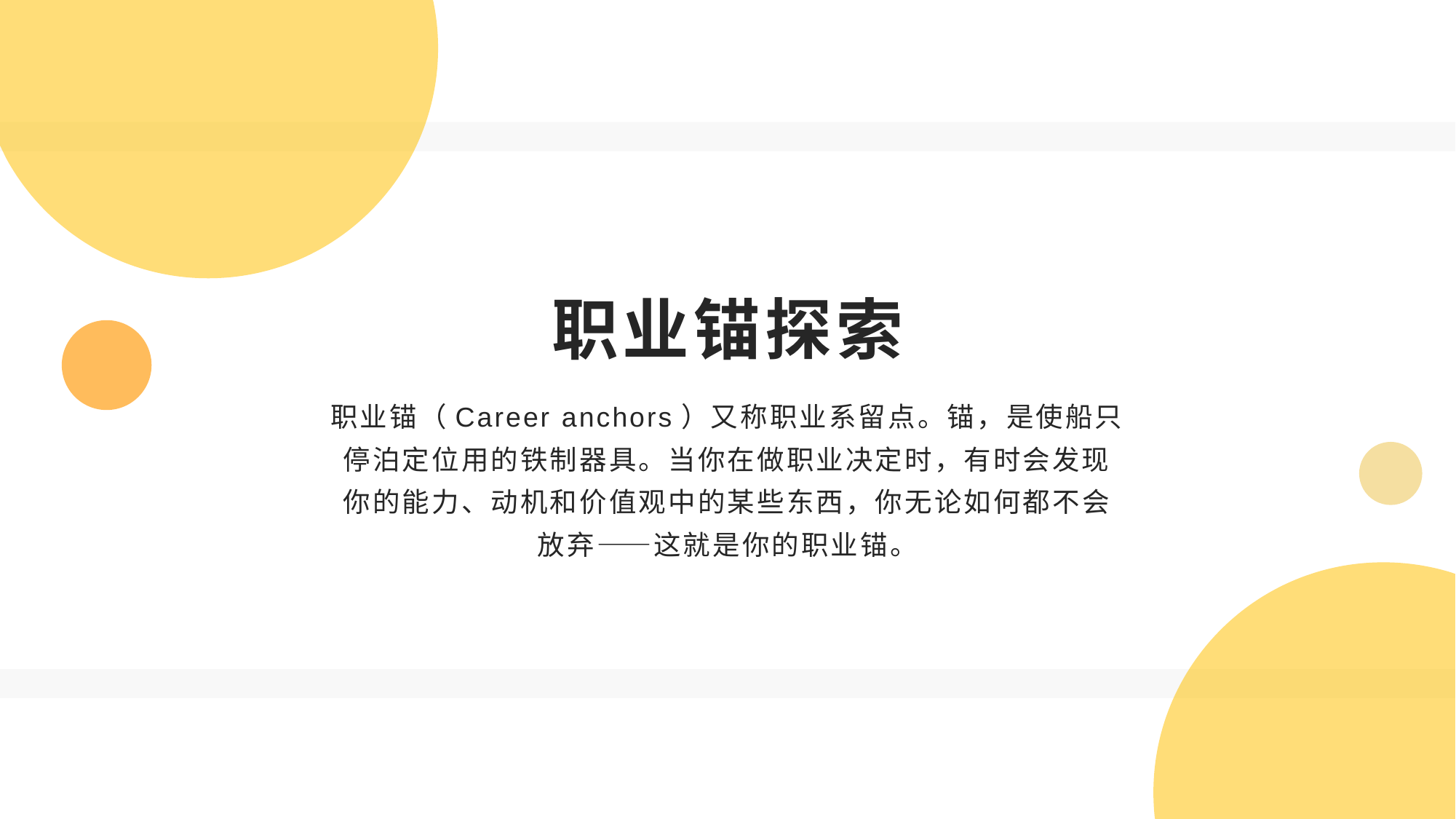

职业锚探索

职业锚（Career anchors）又称职业系留点。锚，是使船只停泊定位用的铁制器具。当你在做职业决定时，有时会发现你的能力、动机和价值观中的某些东西，你无论如何都不会放弃——这就是你的职业锚。